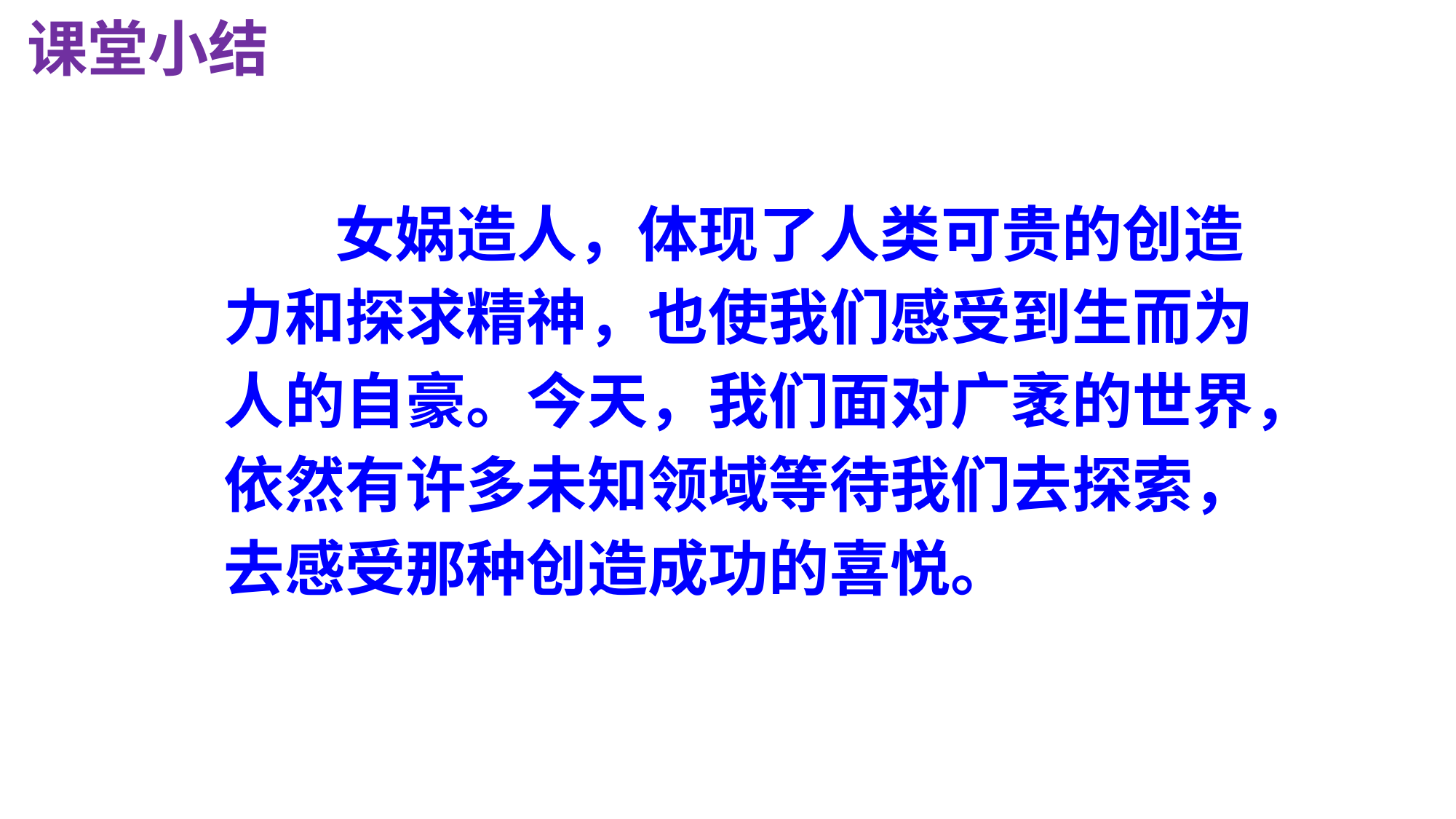

课堂小结
       女娲造人，体现了人类可贵的创造力和探求精神，也使我们感受到生而为人的自豪。今天，我们面对广袤的世界，依然有许多未知领域等待我们去探索，去感受那种创造成功的喜悦。